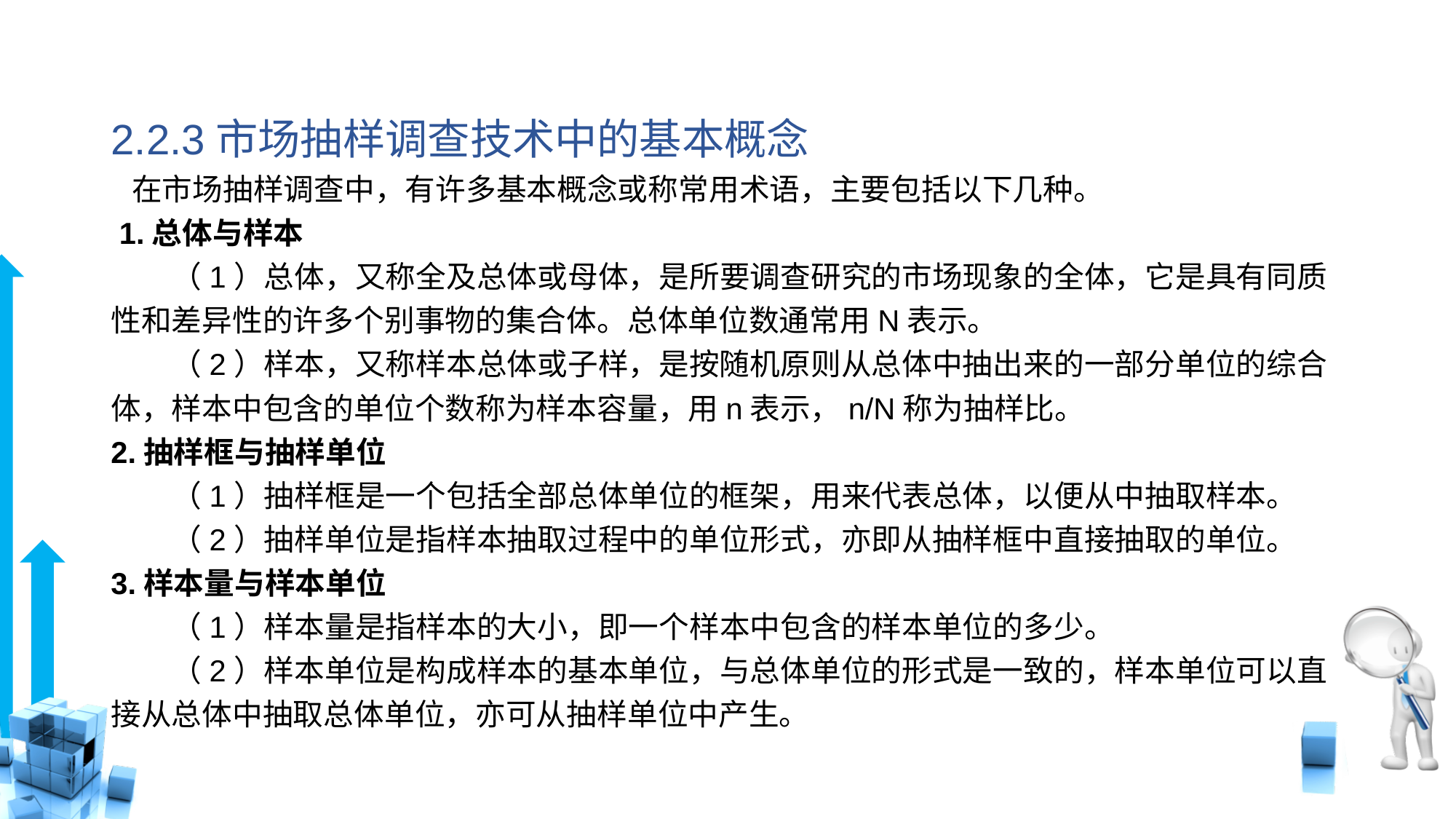

# 2.2.3市场抽样调查技术中的基本概念
  在市场抽样调查中，有许多基本概念或称常用术语，主要包括以下几种。
 1.总体与样本
　　（1）总体，又称全及总体或母体，是所要调查研究的市场现象的全体，它是具有同质性和差异性的许多个别事物的集合体。总体单位数通常用N表示。
　　（2）样本，又称样本总体或子样，是按随机原则从总体中抽出来的一部分单位的综合体，样本中包含的单位个数称为样本容量，用n表示，n/N称为抽样比。
2.抽样框与抽样单位
　　（1）抽样框是一个包括全部总体单位的框架，用来代表总体，以便从中抽取样本。
　　（2）抽样单位是指样本抽取过程中的单位形式，亦即从抽样框中直接抽取的单位。
3.样本量与样本单位
　　（1）样本量是指样本的大小，即一个样本中包含的样本单位的多少。
　　（2）样本单位是构成样本的基本单位，与总体单位的形式是一致的，样本单位可以直接从总体中抽取总体单位，亦可从抽样单位中产生。